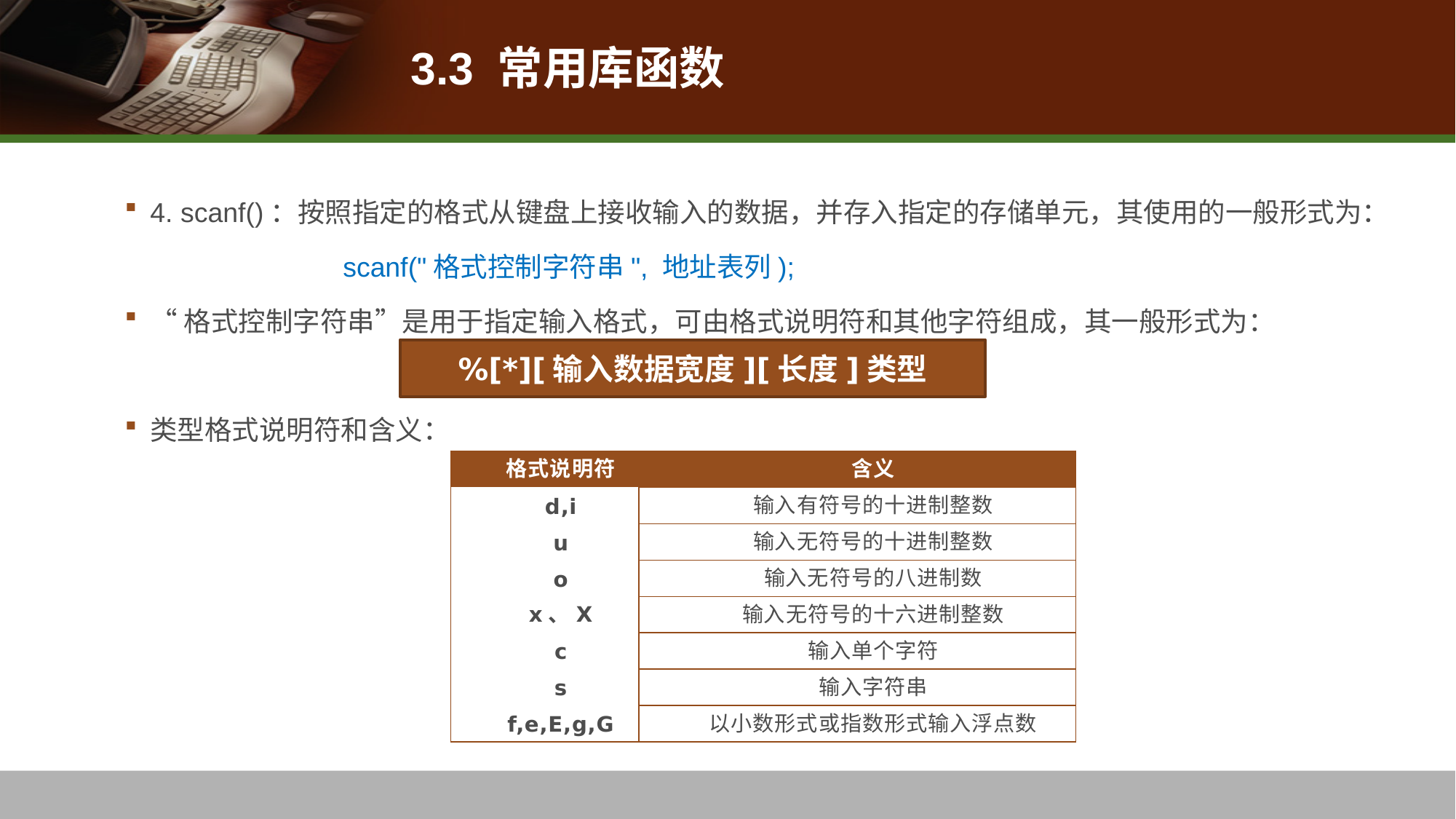

# 3.3 常用库函数
4. scanf()：按照指定的格式从键盘上接收输入的数据，并存入指定的存储单元，其使用的一般形式为：
		scanf("格式控制字符串", 地址表列);
“格式控制字符串”是用于指定输入格式，可由格式说明符和其他字符组成，其一般形式为：

类型格式说明符和含义：

%[*][输入数据宽度][长度]类型
| 格式说明符 | 含义 |
| --- | --- |
| d,i | 输入有符号的十进制整数 |
| u | 输入无符号的十进制整数 |
| o | 输入无符号的八进制数 |
| x、X | 输入无符号的十六进制整数 |
| c | 输入单个字符 |
| s | 输入字符串 |
| f,e,E,g,G | 以小数形式或指数形式输入浮点数 |